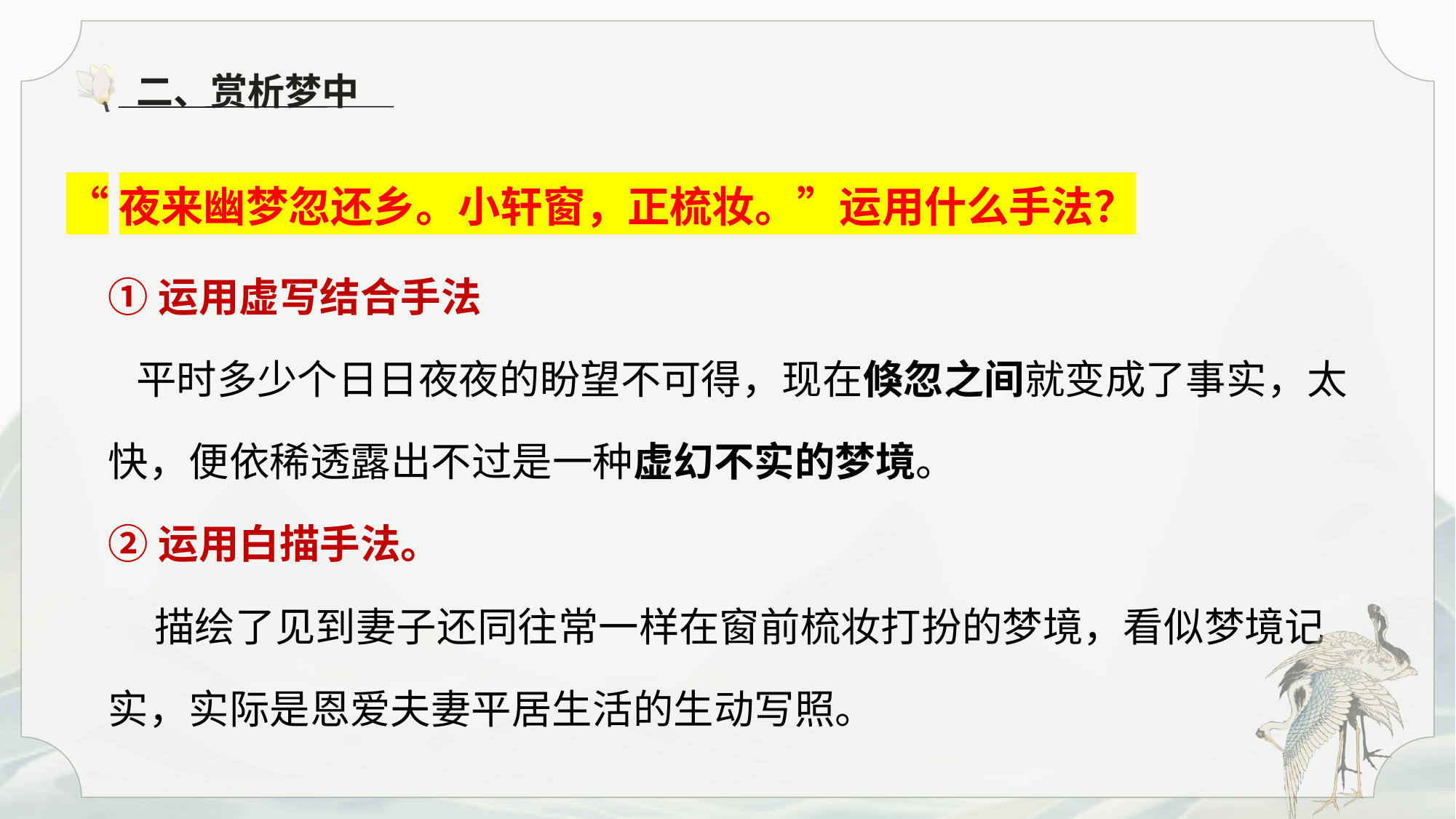

二、赏析梦中

“夜来幽梦忽还乡。小轩窗，正梳妆。”运用什么手法？
①运用虚写结合手法
  平时多少个日日夜夜的盼望不可得，现在倏忽之间就变成了事实，太快，便依稀透露出不过是一种虚幻不实的梦境。
②运用白描手法。
    描绘了见到妻子还同往常一样在窗前梳妆打扮的梦境，看似梦境记实，实际是恩爱夫妻平居生活的生动写照。